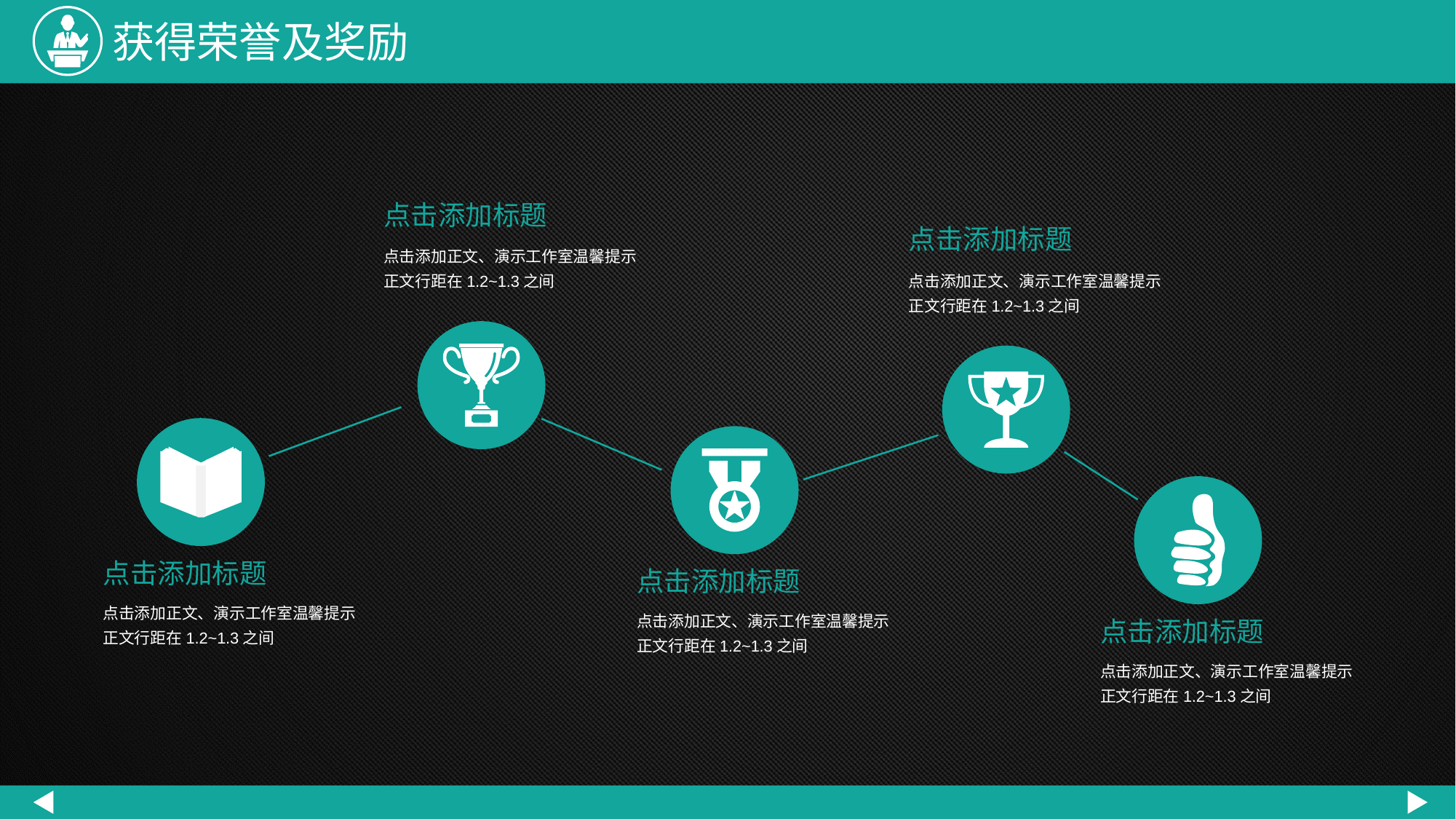

获得荣誉及奖励
点击添加标题
点击添加标题
点击添加正文、演示工作室温馨提示正文行距在1.2~1.3之间
点击添加正文、演示工作室温馨提示正文行距在1.2~1.3之间

点击添加标题
点击添加标题
点击添加正文、演示工作室温馨提示正文行距在1.2~1.3之间
点击添加正文、演示工作室温馨提示正文行距在1.2~1.3之间
点击添加标题
点击添加正文、演示工作室温馨提示正文行距在1.2~1.3之间